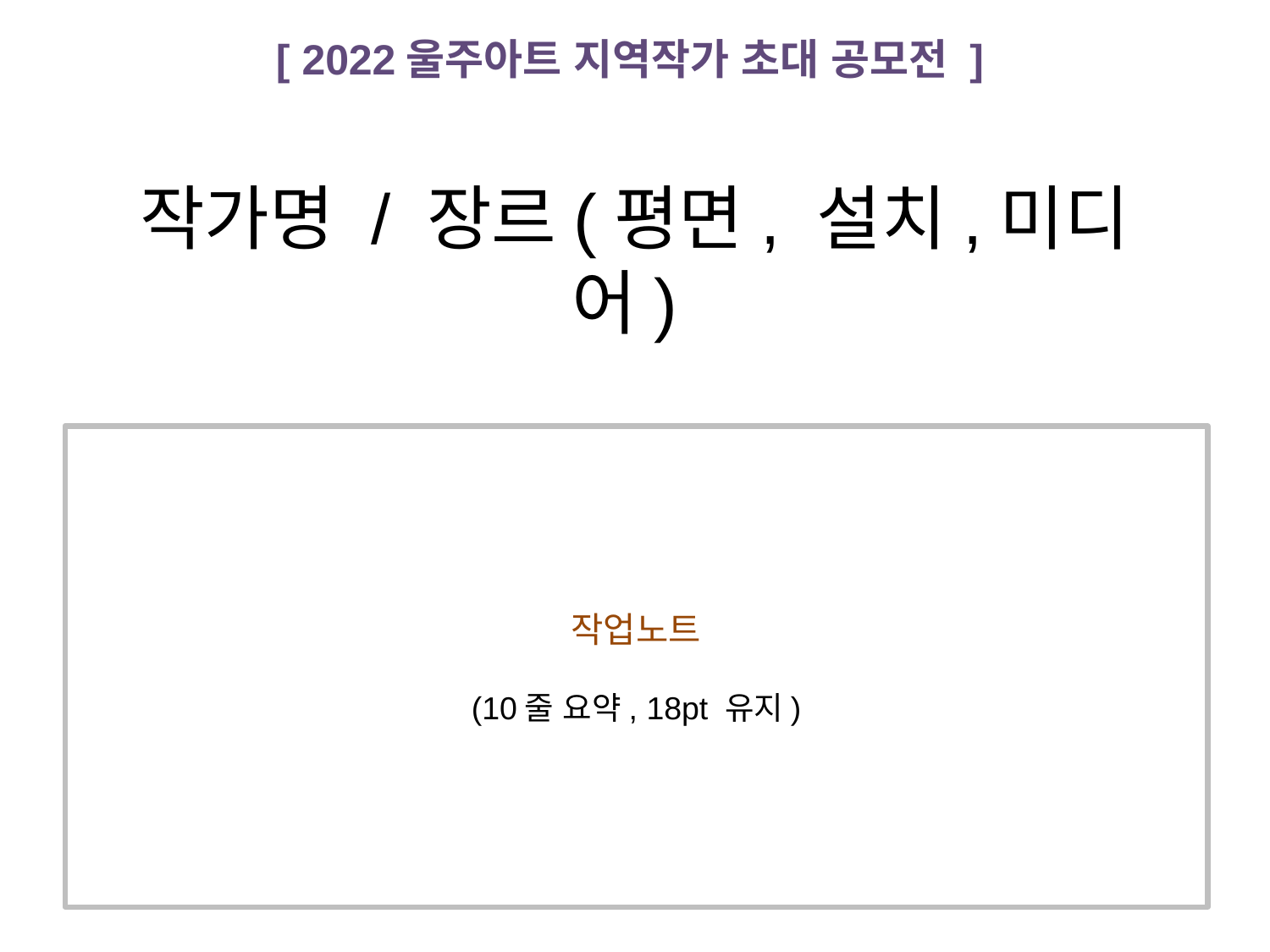

[ 2022울주아트 지역작가 초대 공모전 ]
# 작가명 / 장르(평면, 설치,미디어)
작업노트

(10줄 요약, 18pt 유지)